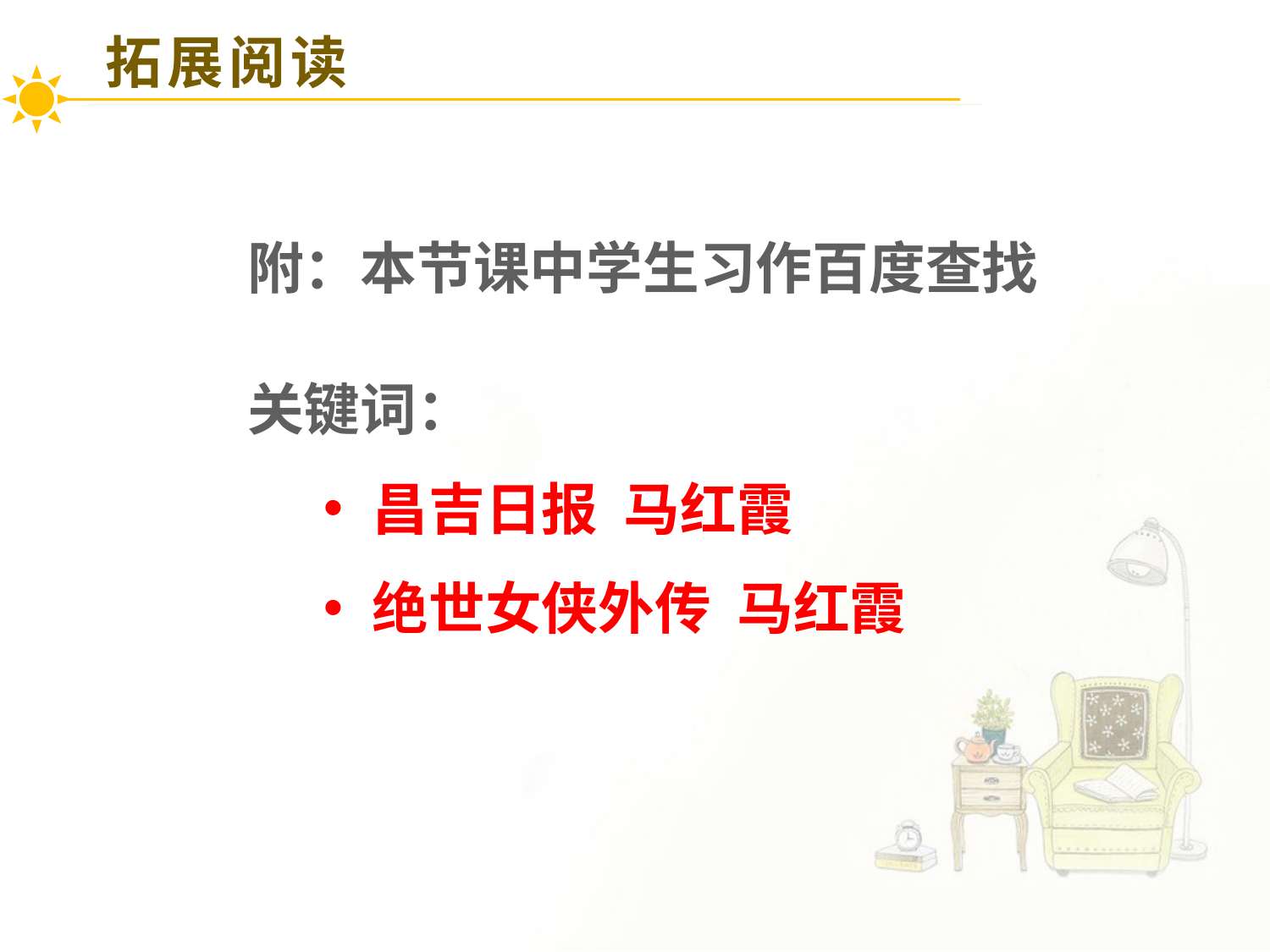

拓展阅读

附：本节课中学生习作百度查找
关键词：
昌吉日报  马红霞
绝世女侠外传  马红霞